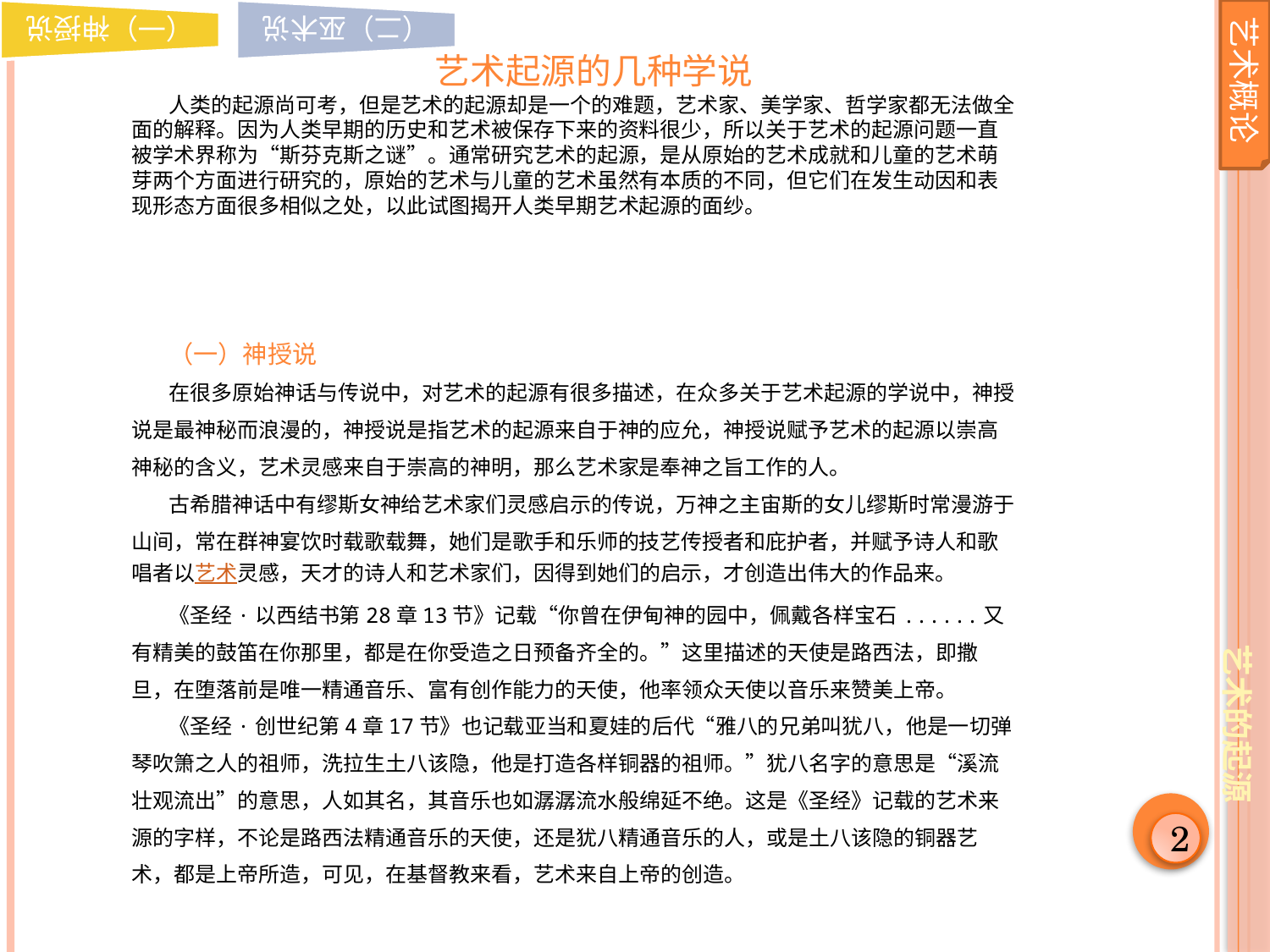

艺术概论
艺术起源的几种学说
人类的起源尚可考，但是艺术的起源却是一个的难题，艺术家、美学家、哲学家都无法做全面的解释。因为人类早期的历史和艺术被保存下来的资料很少，所以关于艺术的起源问题一直被学术界称为“斯芬克斯之谜”。通常研究艺术的起源，是从原始的艺术成就和儿童的艺术萌芽两个方面进行研究的，原始的艺术与儿童的艺术虽然有本质的不同，但它们在发生动因和表现形态方面很多相似之处，以此试图揭开人类早期艺术起源的面纱。

（一）神授说
在很多原始神话与传说中，对艺术的起源有很多描述，在众多关于艺术起源的学说中，神授说是最神秘而浪漫的，神授说是指艺术的起源来自于神的应允，神授说赋予艺术的起源以崇高神秘的含义，艺术灵感来自于崇高的神明，那么艺术家是奉神之旨工作的人。
古希腊神话中有缪斯女神给艺术家们灵感启示的传说，万神之主宙斯的女儿缪斯时常漫游于山间，常在群神宴饮时载歌载舞，她们是歌手和乐师的技艺传授者和庇护者，并赋予诗人和歌唱者以艺术灵感，天才的诗人和艺术家们，因得到她们的启示，才创造出伟大的作品来。
《圣经·以西结书第28章13节》记载“你曾在伊甸神的园中，佩戴各样宝石......又有精美的鼓笛在你那里，都是在你受造之日预备齐全的。”这里描述的天使是路西法，即撒旦，在堕落前是唯一精通音乐、富有创作能力的天使，他率领众天使以音乐来赞美上帝。
《圣经·创世纪第4章17节》也记载亚当和夏娃的后代“雅八的兄弟叫犹八，他是一切弹琴吹箫之人的祖师，洗拉生土八该隐，他是打造各样铜器的祖师。”犹八名字的意思是“溪流壮观流出”的意思，人如其名，其音乐也如潺潺流水般绵延不绝。这是《圣经》记载的艺术来源的字样，不论是路西法精通音乐的天使，还是犹八精通音乐的人，或是土八该隐的铜器艺术，都是上帝所造，可见，在基督教来看，艺术来自上帝的创造。

（一）神授说
（二）巫术说
艺术的起源
2